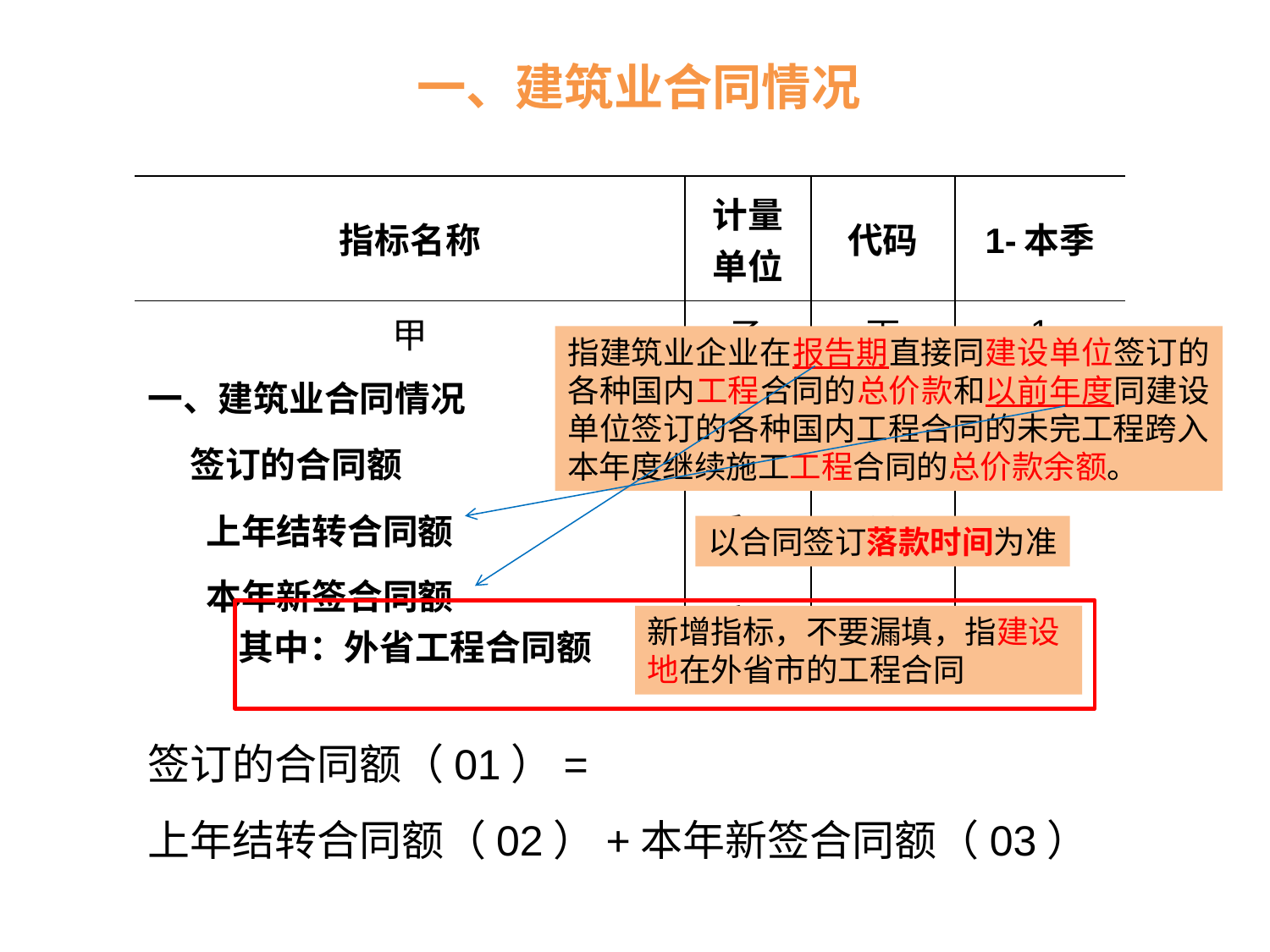

一、建筑业合同情况
| 指标名称 | 计量单位 | 代码 | 1-本季 |
| --- | --- | --- | --- |
| 甲 | 乙 | 丙 | 1 |
| 一、建筑业合同情况 |  |  |  |
| 签订的合同额 | 千元 | 01 |  |
| 上年结转合同额 | 千元 | 02 |  |
| 本年新签合同额 其中：外省工程合同额 | 千元 | 03 |  |
指建筑业企业在报告期直接同建设单位签订的各种国内工程合同的总价款和以前年度同建设单位签订的各种国内工程合同的未完工程跨入本年度继续施工工程合同的总价款余额。
以合同签订落款时间为准

新增指标，不要漏填，指建设地在外省市的工程合同
签订的合同额（01）=
上年结转合同额（02）+本年新签合同额（03）